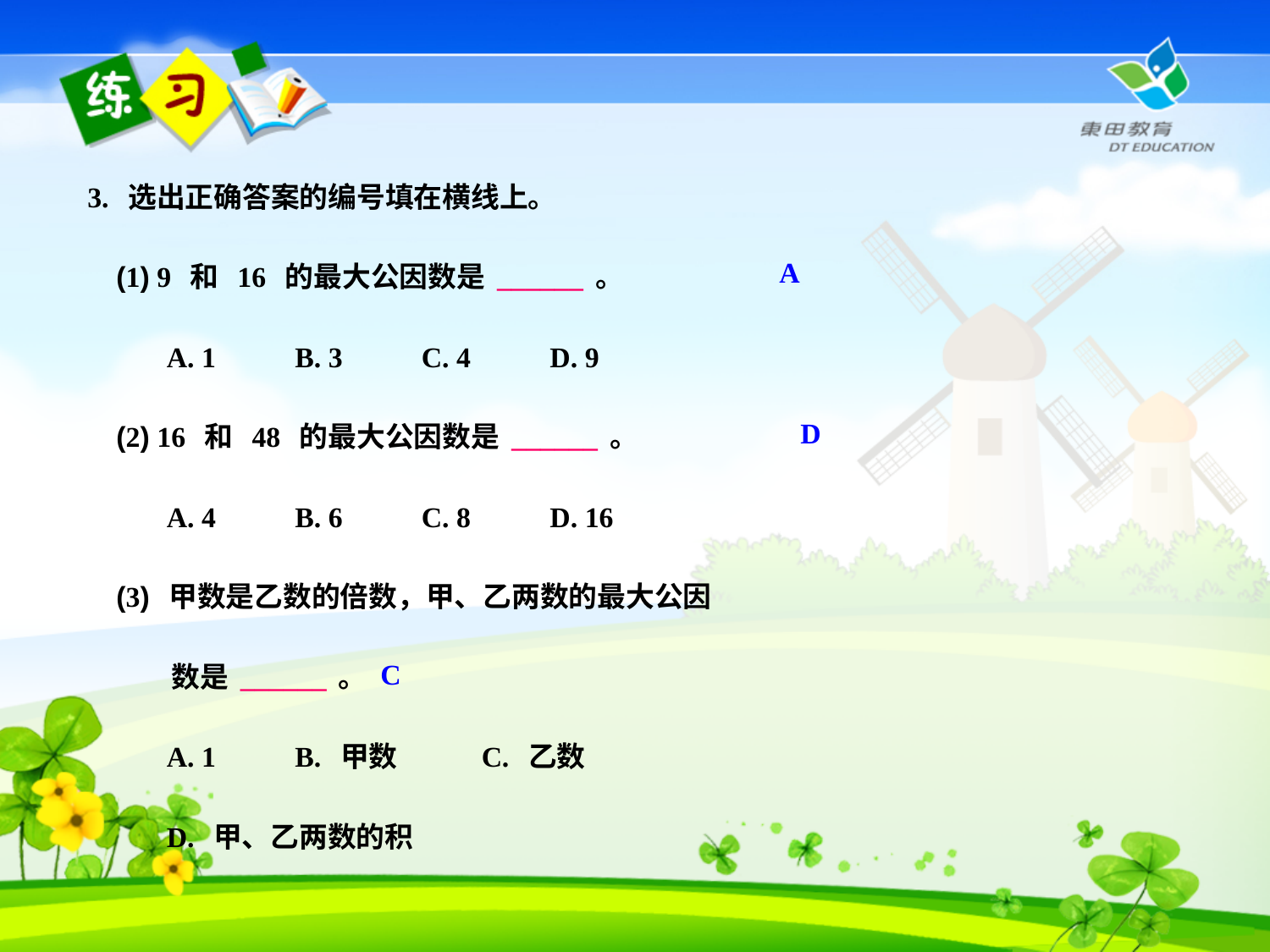

3. 选出正确答案的编号填在横线上。
    (1) 9 和 16 的最大公因数是______。
           A. 1           B. 3           C. 4           D. 9
    (2) 16 和 48 的最大公因数是______。
           A. 4           B. 6           C. 8           D. 16
    (3) 甲数是乙数的倍数，甲、乙两数的最大公因
           数是______。
           A. 1           B. 甲数           C. 乙数
           D. 甲、乙两数的积
A
D
C